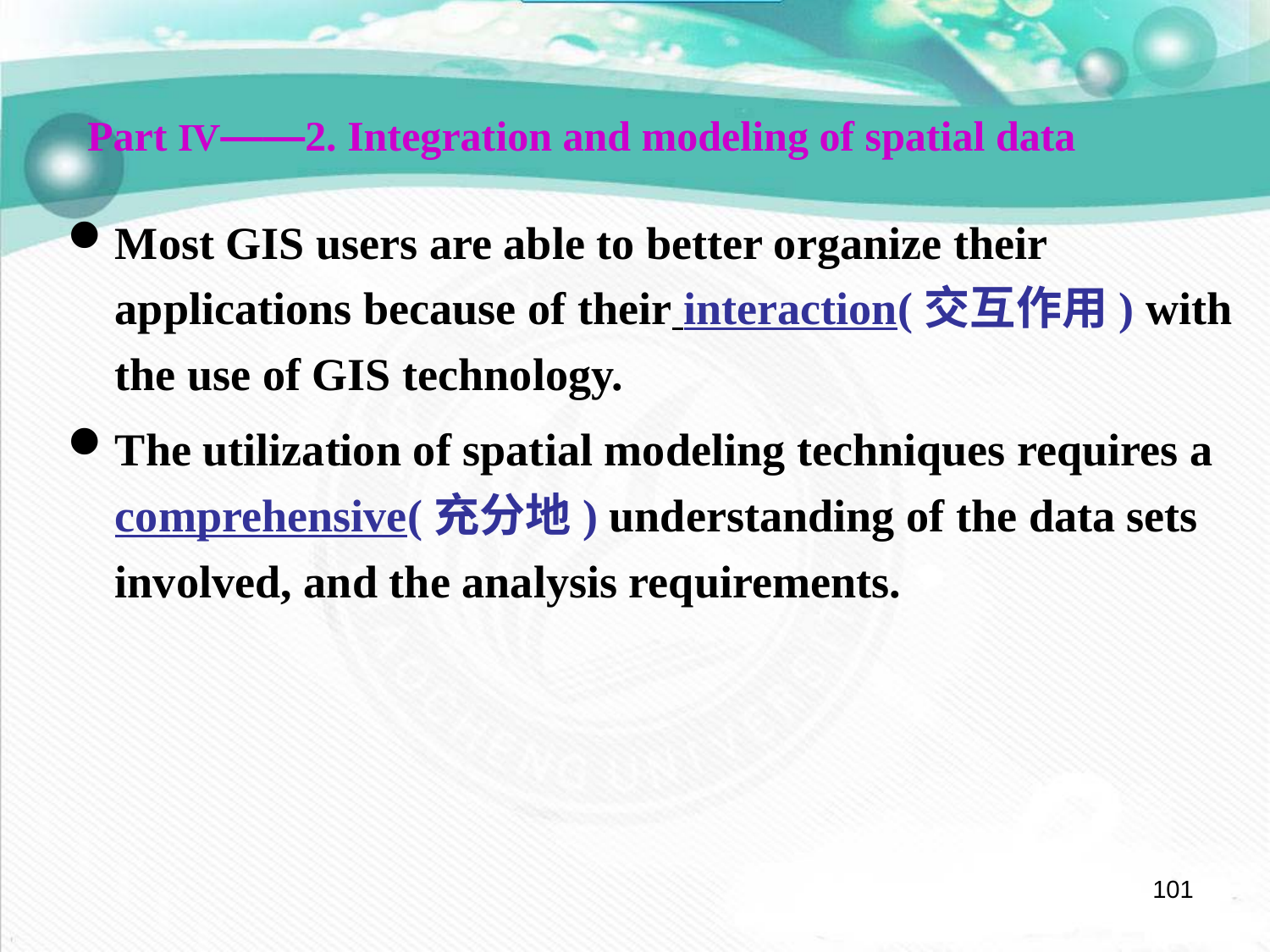

Part Ⅳ——2. Integration and modeling of spatial data
Most GIS users are able to better organize their applications because of their interaction(交互作用) with the use of GIS technology.
The utilization of spatial modeling techniques requires a comprehensive(充分地) understanding of the data sets involved, and the analysis requirements.
101